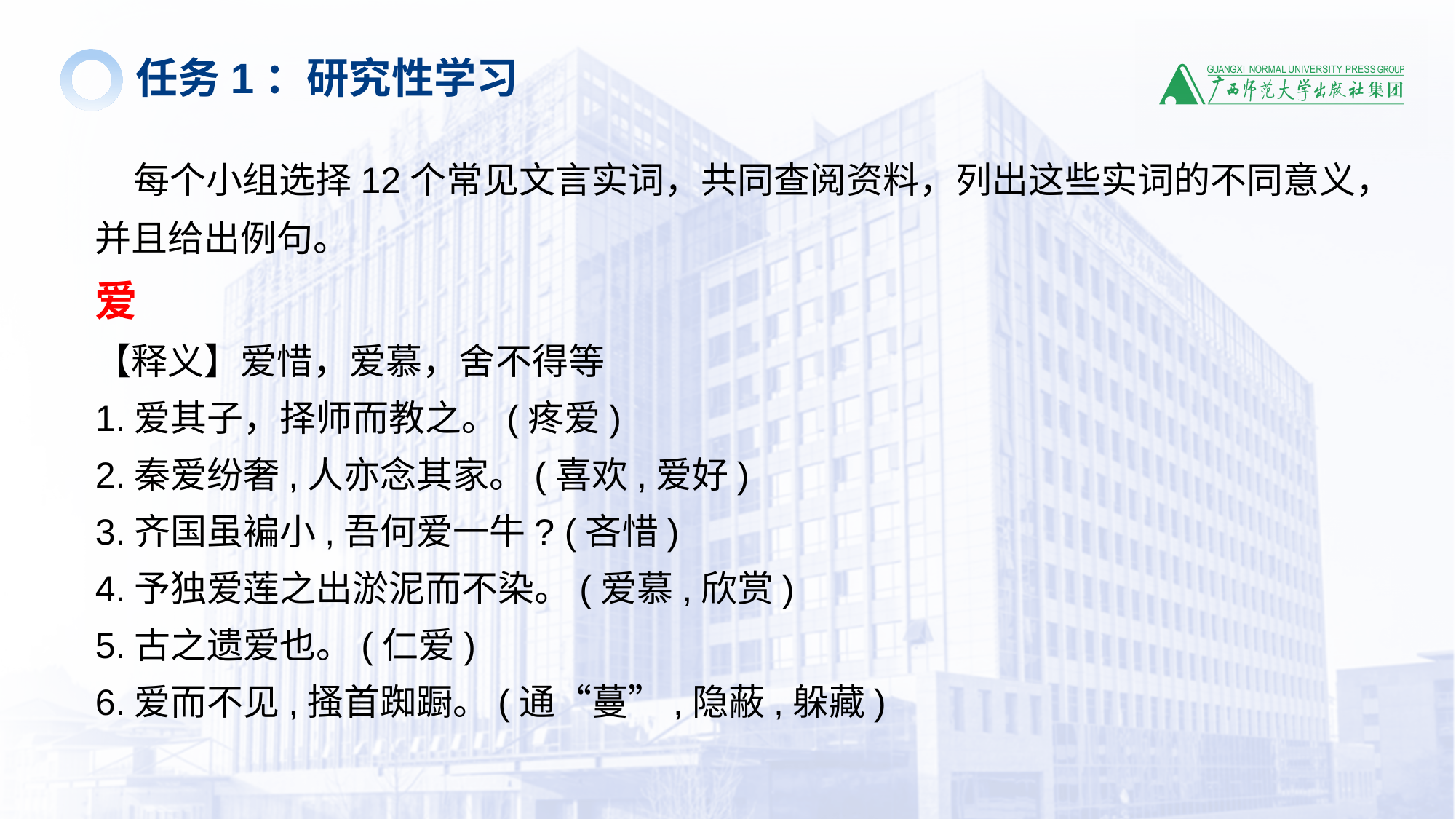

任务1：研究性学习

   每个小组选择12个常见文言实词，共同查阅资料，列出这些实词的不同意义，并且给出例句。
爱
【释义】爱惜，爱慕，舍不得等
1.爱其子，择师而教之。(疼爱)
2.秦爱纷奢,人亦念其家。(喜欢,爱好)
3.齐国虽褊小,吾何爱一牛? (吝惜)
4.予独爱莲之出淤泥而不染。(爱慕,欣赏)
5.古之遗爱也。(仁爱)
6.爱而不见,搔首踟蹰。(通“蔓”,隐蔽,躲藏)